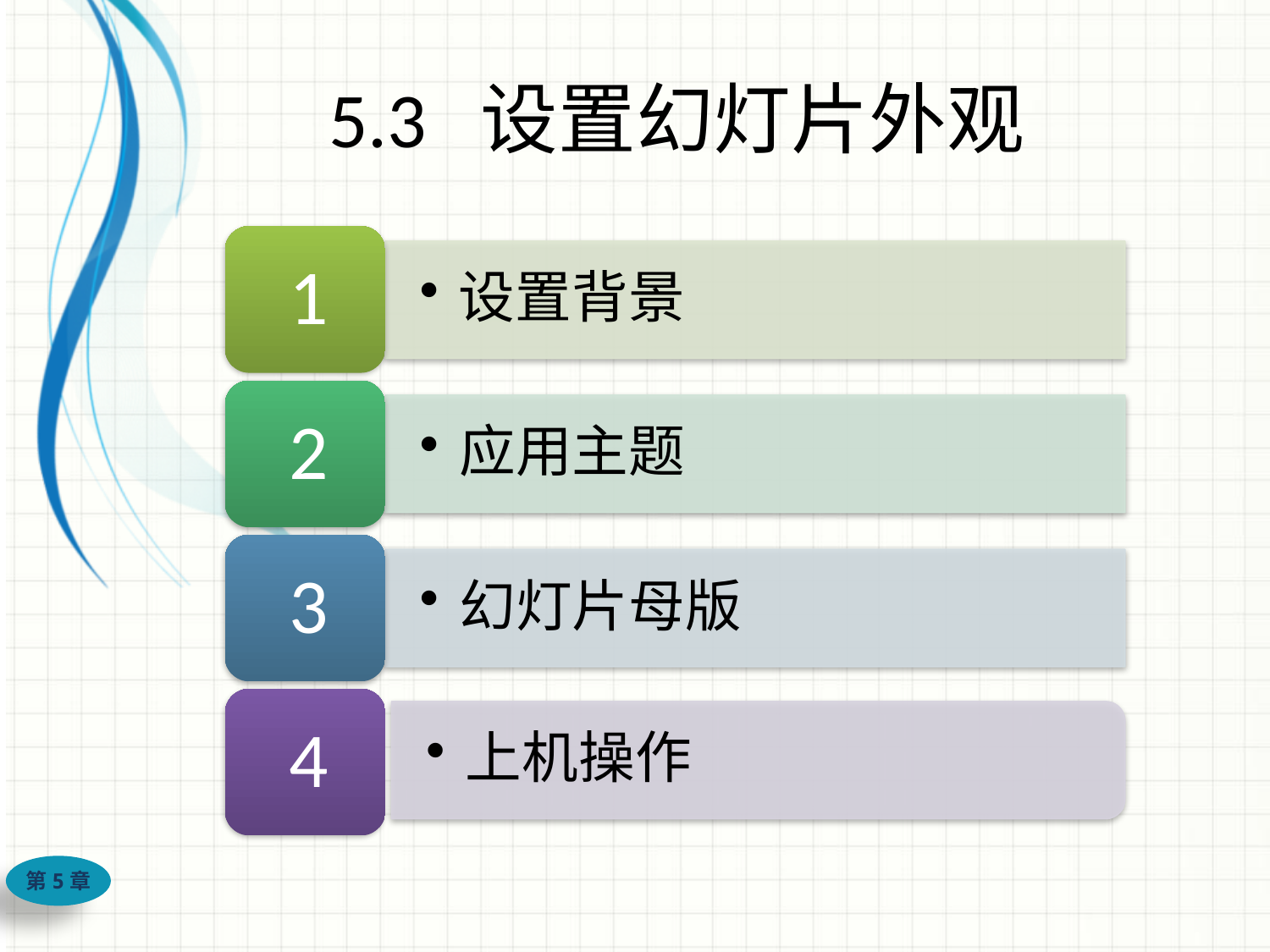

5.3  设置幻灯片外观
设置背景
1
应用主题
2
幻灯片母版
3
上机操作
4